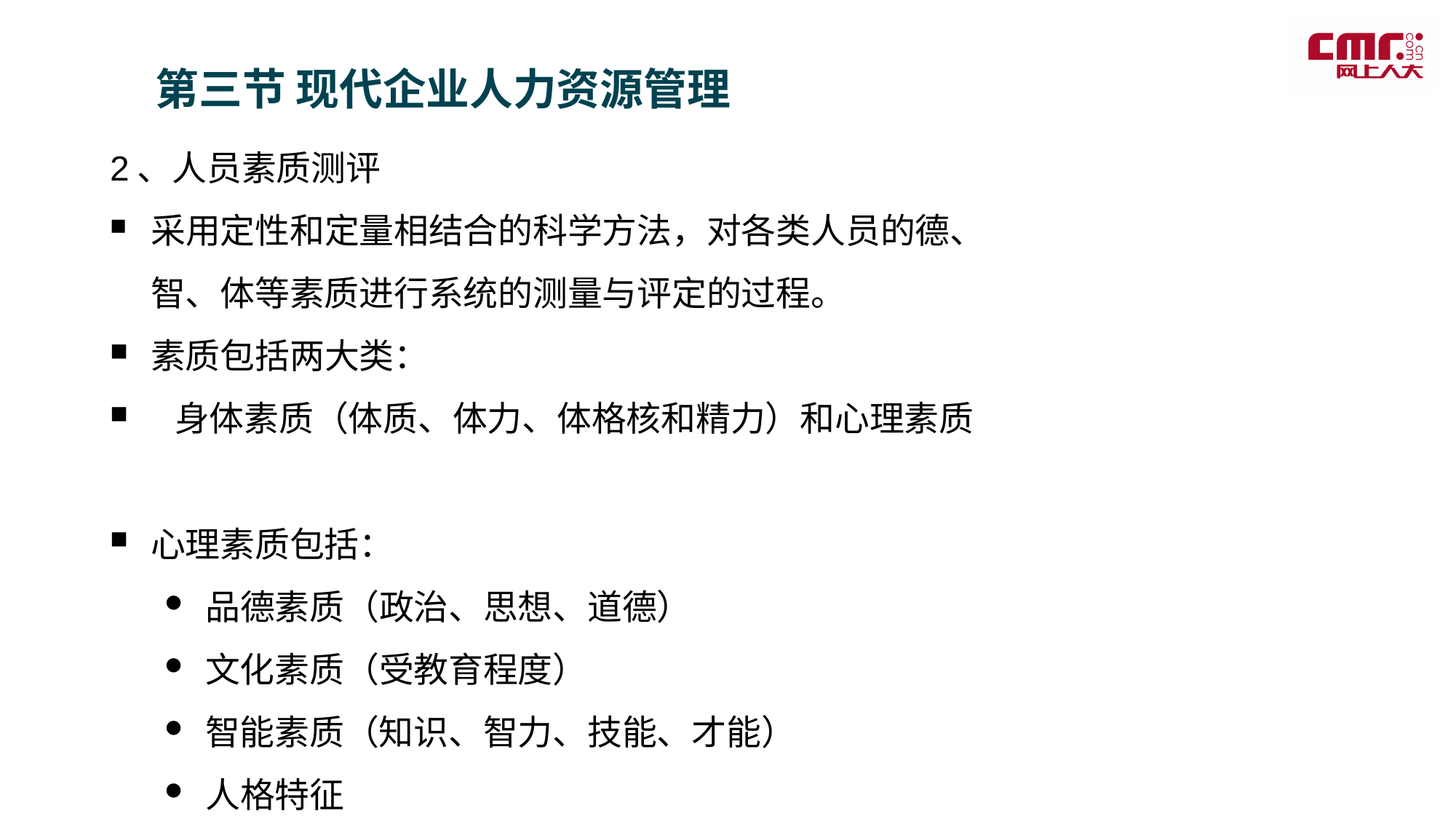

第三节 现代企业人力资源管理
2、人员素质测评
采用定性和定量相结合的科学方法，对各类人员的德、智、体等素质进行系统的测量与评定的过程。
素质包括两大类：
  身体素质（体质、体力、体格核和精力）和心理素质
心理素质包括：
品德素质（政治、思想、道德）
文化素质（受教育程度）
智能素质（知识、智力、技能、才能）
人格特征